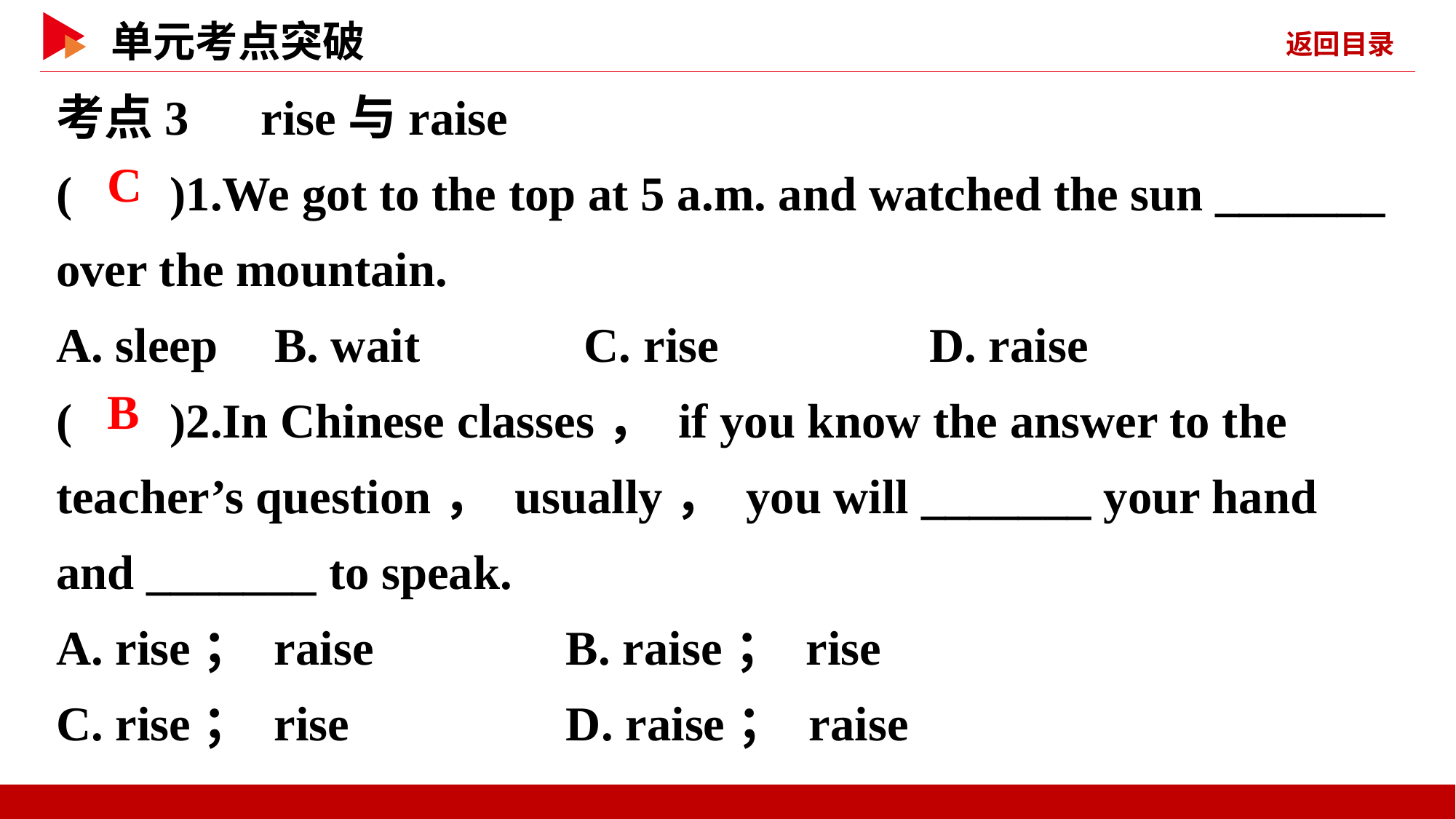

考点3　rise与raise
(        )1.We got to the top at 5 a.m. and watched the sun _______ over the mountain.
A. sleep	B. wait               C. rise           	D. raise
(        )2.In Chinese classes， if you know the answer to the teacher’s question， usually， you will _______ your hand and _______ to speak.
A. rise； raise	               B. raise； rise
C. rise； rise	               D. raise； raise
   C
   B